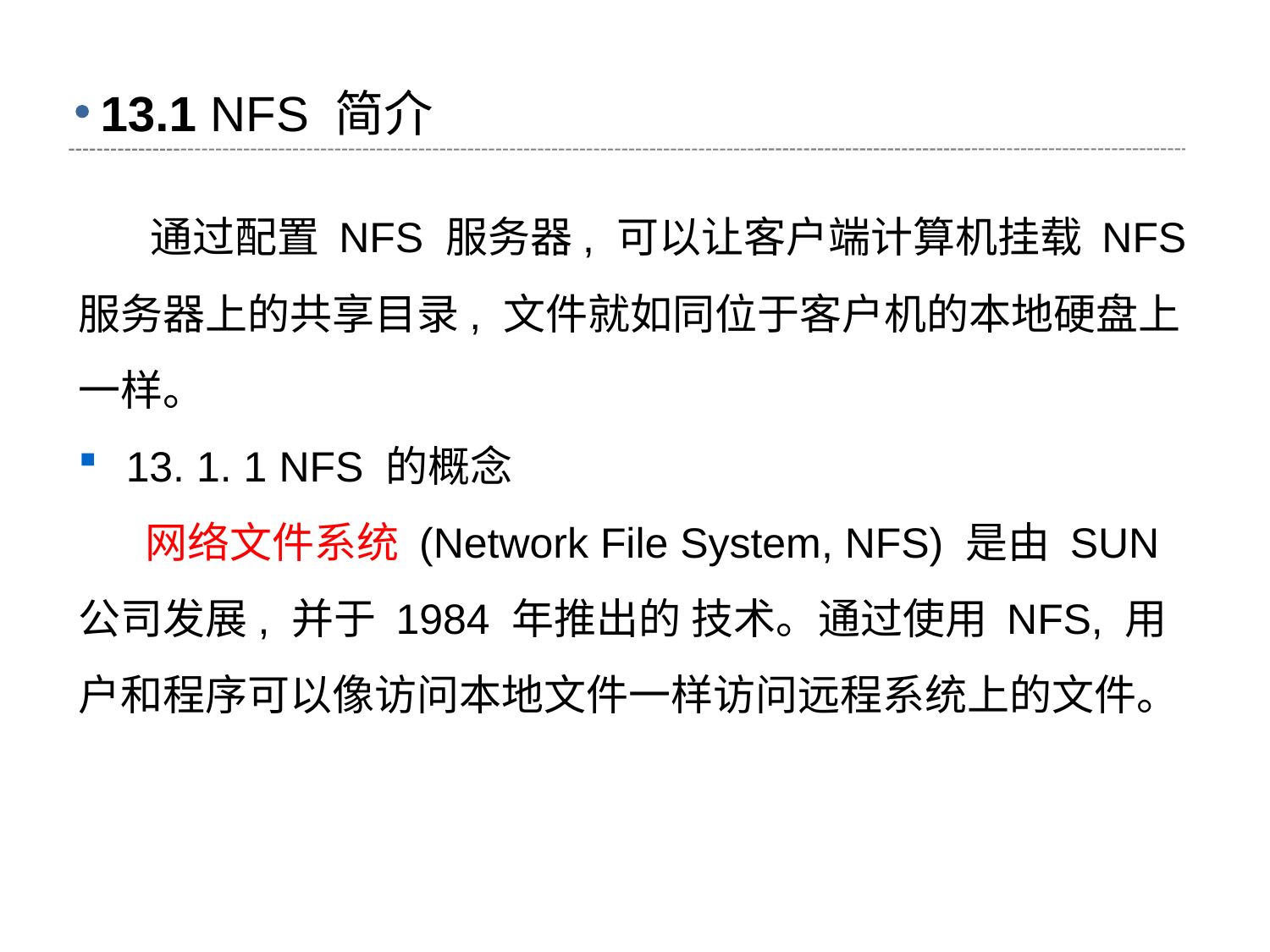

# 13.1 NFS 简介
      通过配置 NFS 服务器, 可以让客户端计算机挂载 NFS 服务器上的共享目录, 文件就如同位于客户机的本地硬盘上一样。
13. 1. 1 NFS 的概念
      网络文件系统 (Network File System, NFS) 是由 SUN 公司发展, 并于 1984 年推出的 技术。通过使用 NFS, 用 户和程序可以像访问本地文件一样访问远程系统上的文件。